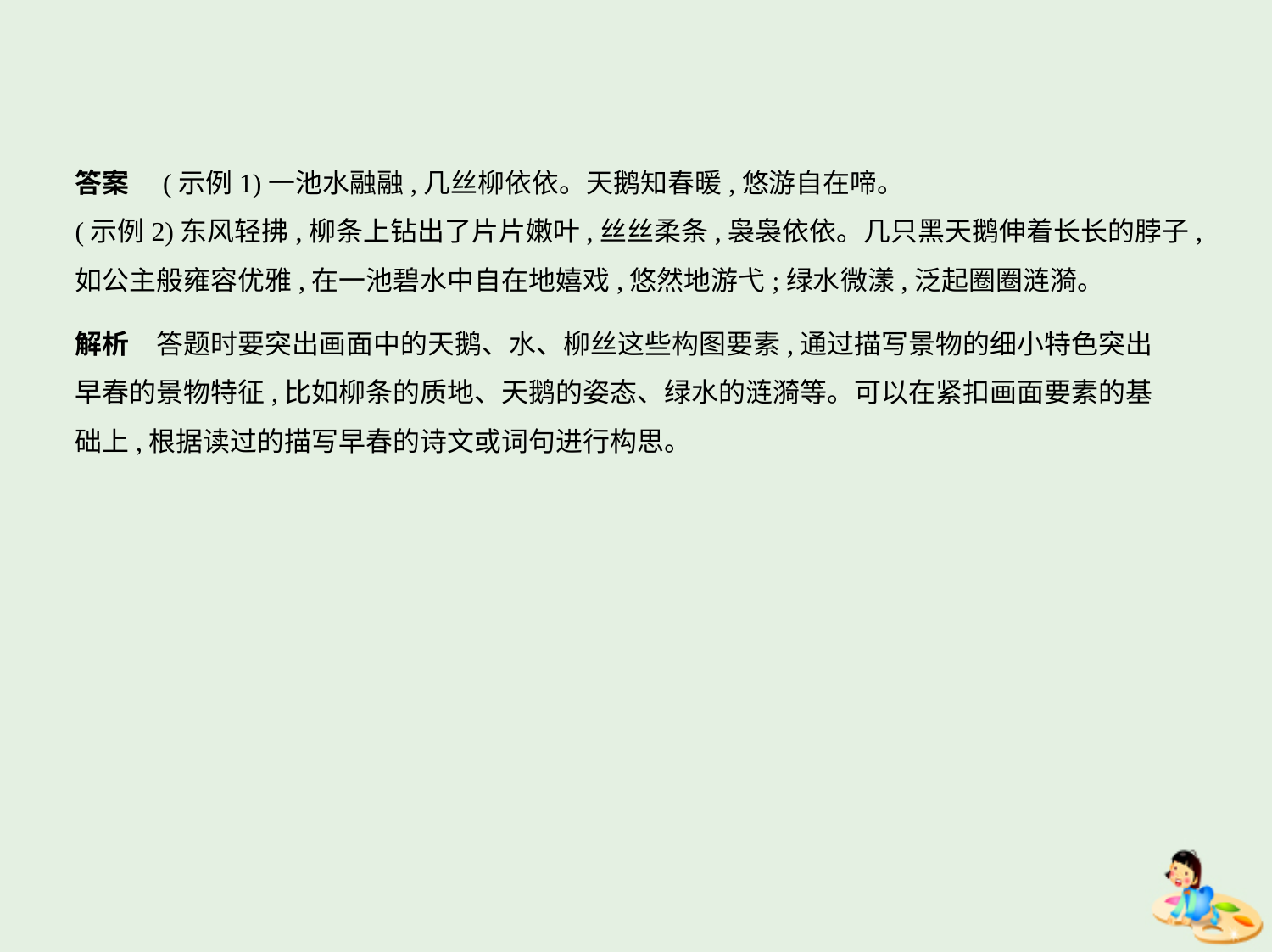

答案　(示例1)一池水融融,几丝柳依依。天鹅知春暖,悠游自在啼。
(示例2)东风轻拂,柳条上钻出了片片嫩叶,丝丝柔条,袅袅依依。几只黑天鹅伸着长长的脖子,
如公主般雍容优雅,在一池碧水中自在地嬉戏,悠然地游弋;绿水微漾,泛起圈圈涟漪。
解析　答题时要突出画面中的天鹅、水、柳丝这些构图要素,通过描写景物的细小特色突出
早春的景物特征,比如柳条的质地、天鹅的姿态、绿水的涟漪等。可以在紧扣画面要素的基
础上,根据读过的描写早春的诗文或词句进行构思。